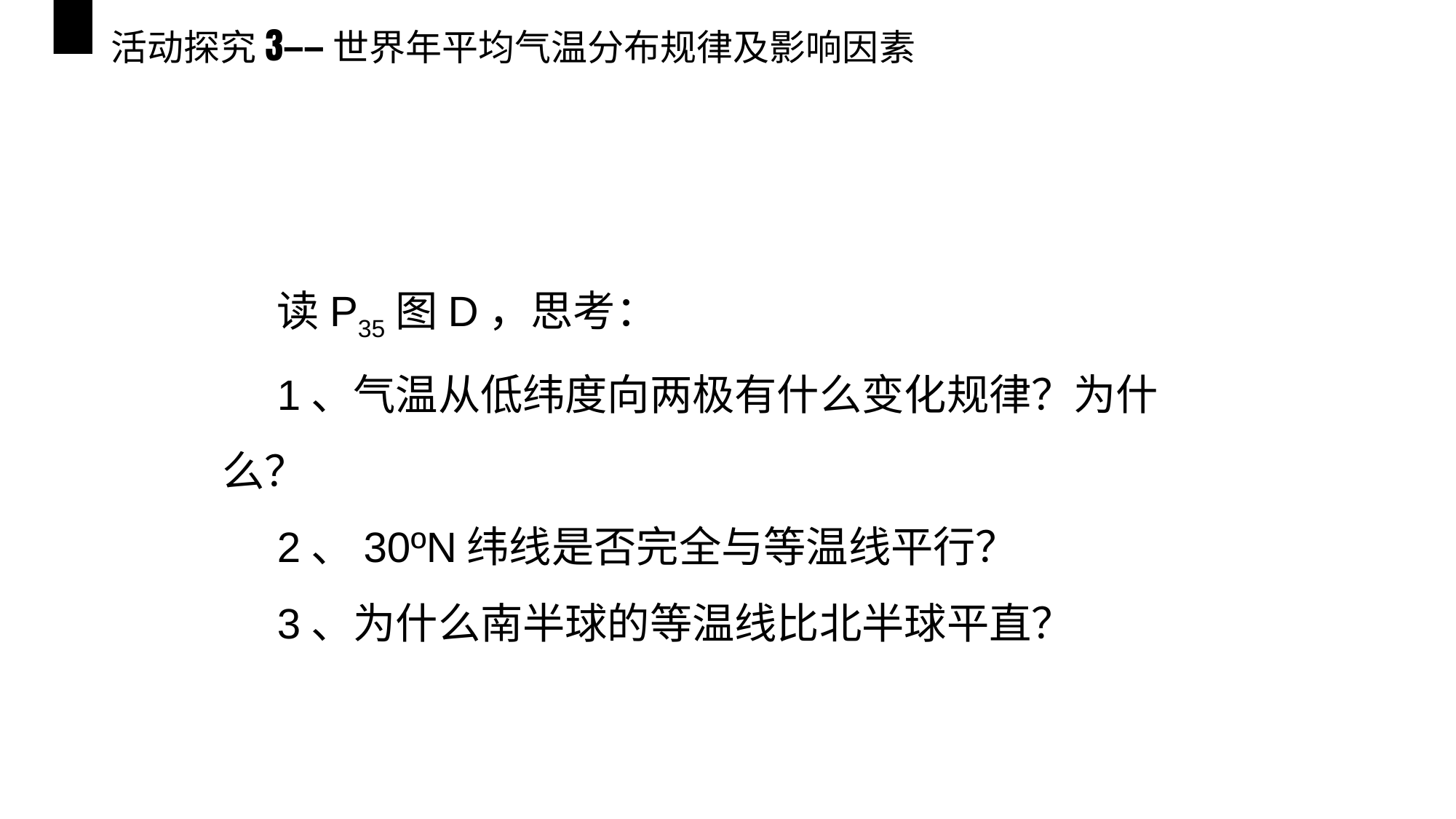

# 活动探究3——世界年平均气温分布规律及影响因素
读P35图D，思考：
1、气温从低纬度向两极有什么变化规律？为什么？
2、30ºN纬线是否完全与等温线平行？
3、为什么南半球的等温线比北半球平直？